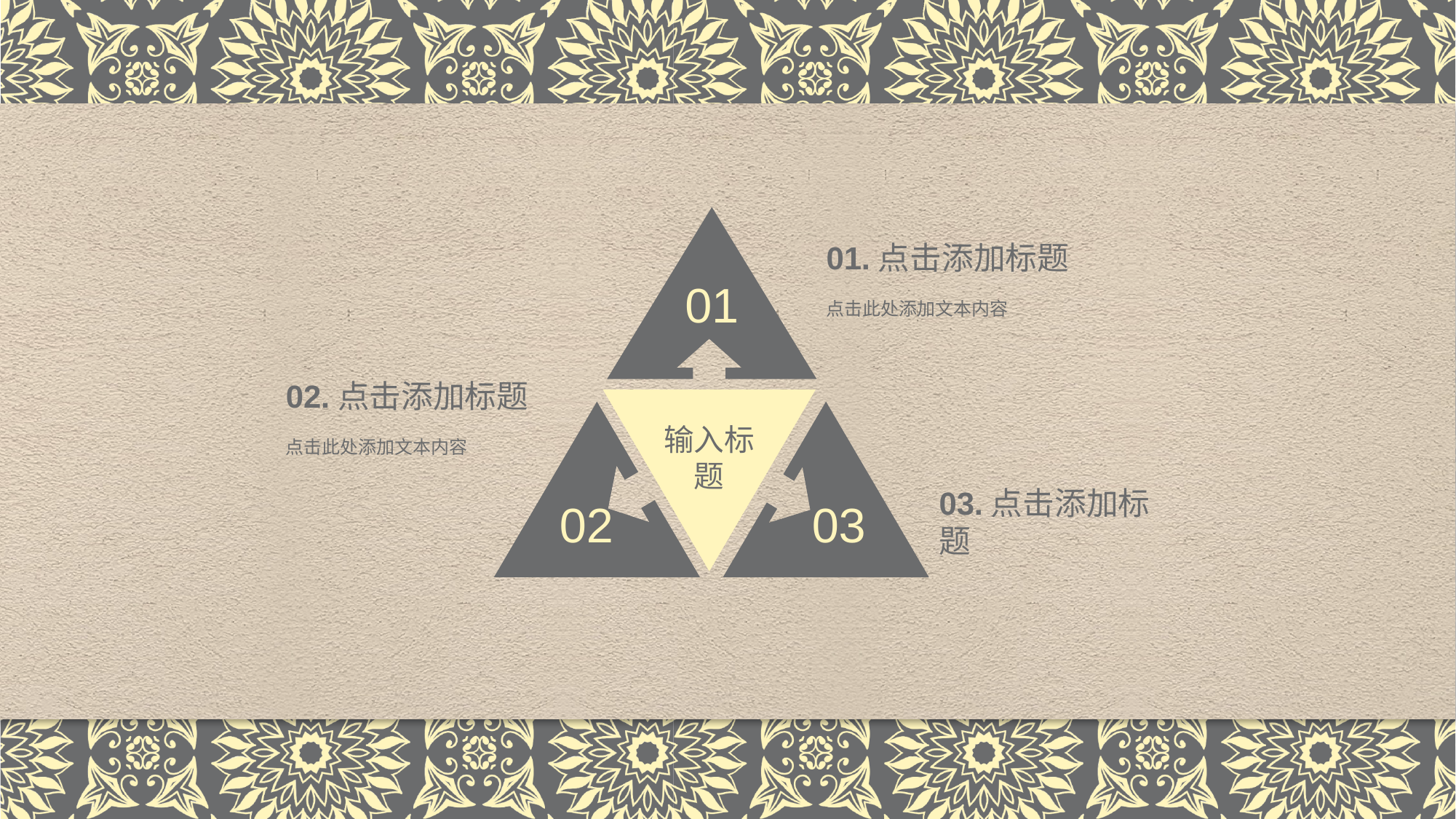

01
01.点击添加标题

点击此处添加文本内容
02.点击添加标题

输入标题
02
03
点击此处添加文本内容
03.点击添加标题